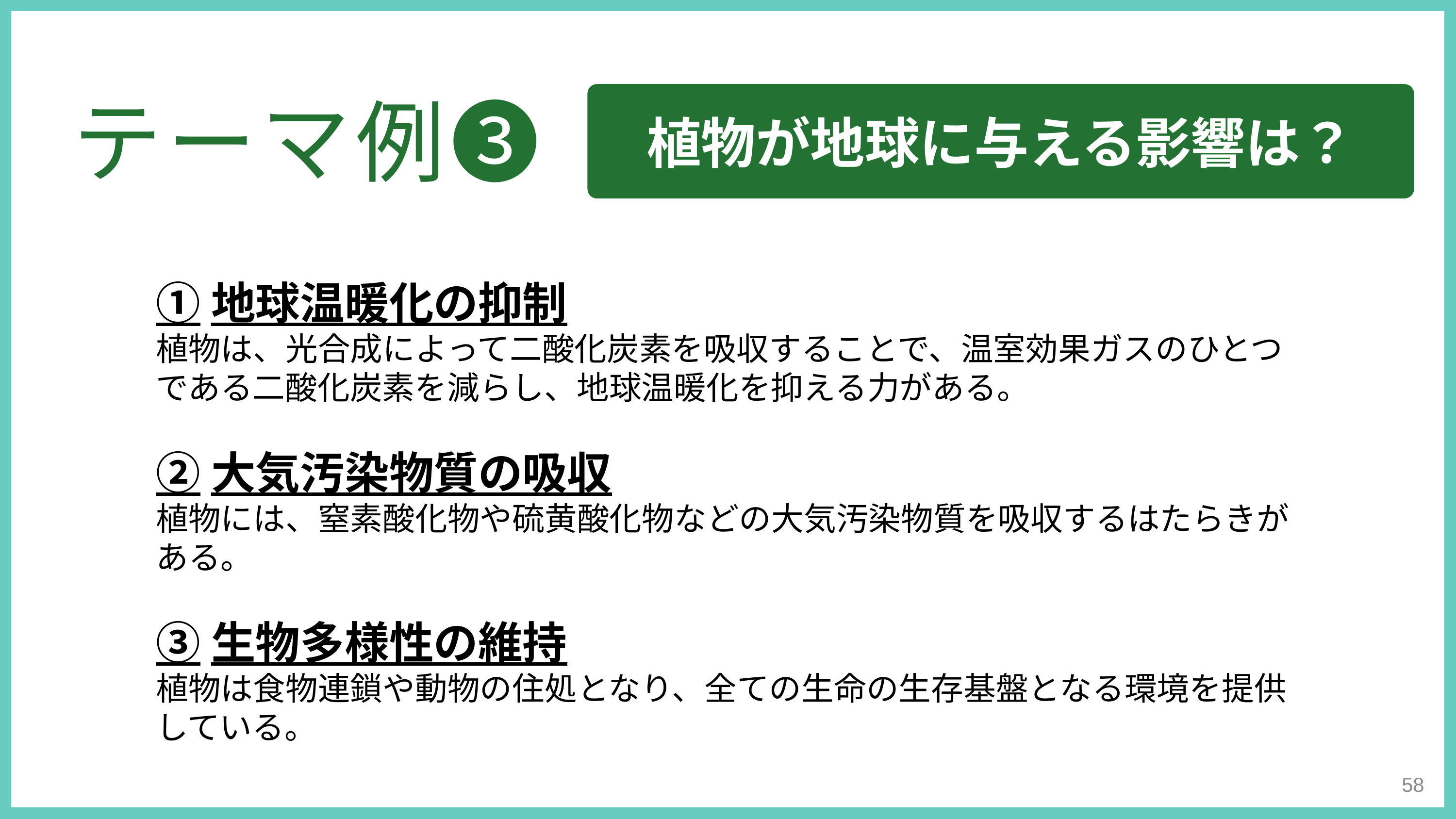

植物が地球に与える影響は？
テーマ例❸
①地球温暖化の抑制
植物は、光合成によって二酸化炭素を吸収することで、温室効果ガスのひとつである二酸化炭素を減らし、地球温暖化を抑える力がある。

②大気汚染物質の吸収
植物には、窒素酸化物や硫黄酸化物などの大気汚染物質を吸収するはたらきがある。

③生物多様性の維持
植物は食物連鎖や動物の住処となり、全ての生命の生存基盤となる環境を提供している。

58